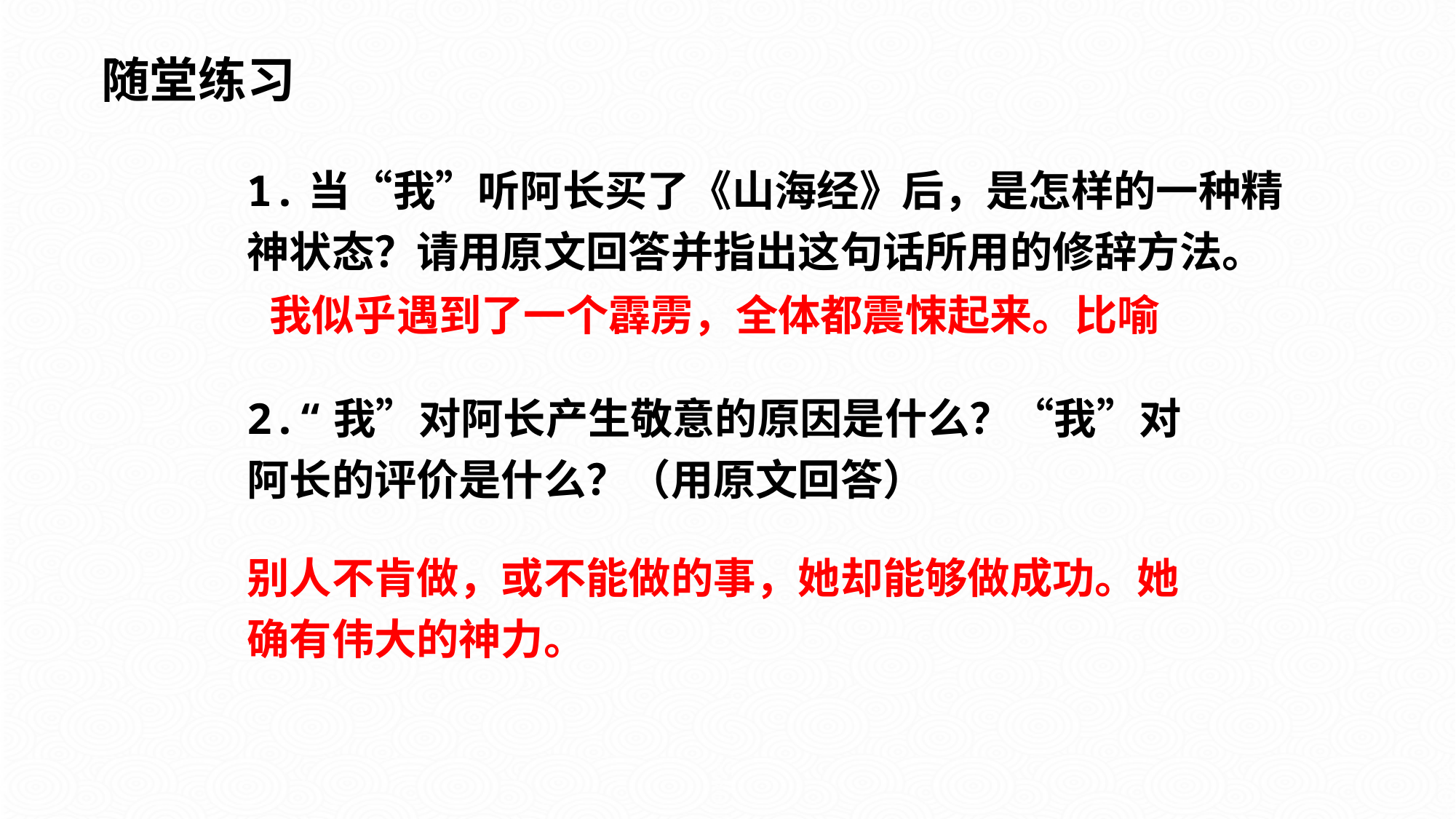

随堂练习

1.当“我”听阿长买了《山海经》后，是怎样的一种精神状态？请用原文回答并指出这句话所用的修辞方法。

我似乎遇到了一个霹雳，全体都震悚起来。比喻
2.“我”对阿长产生敬意的原因是什么？“我”对阿长的评价是什么？（用原文回答）
别人不肯做，或不能做的事，她却能够做成功。她确有伟大的神力。